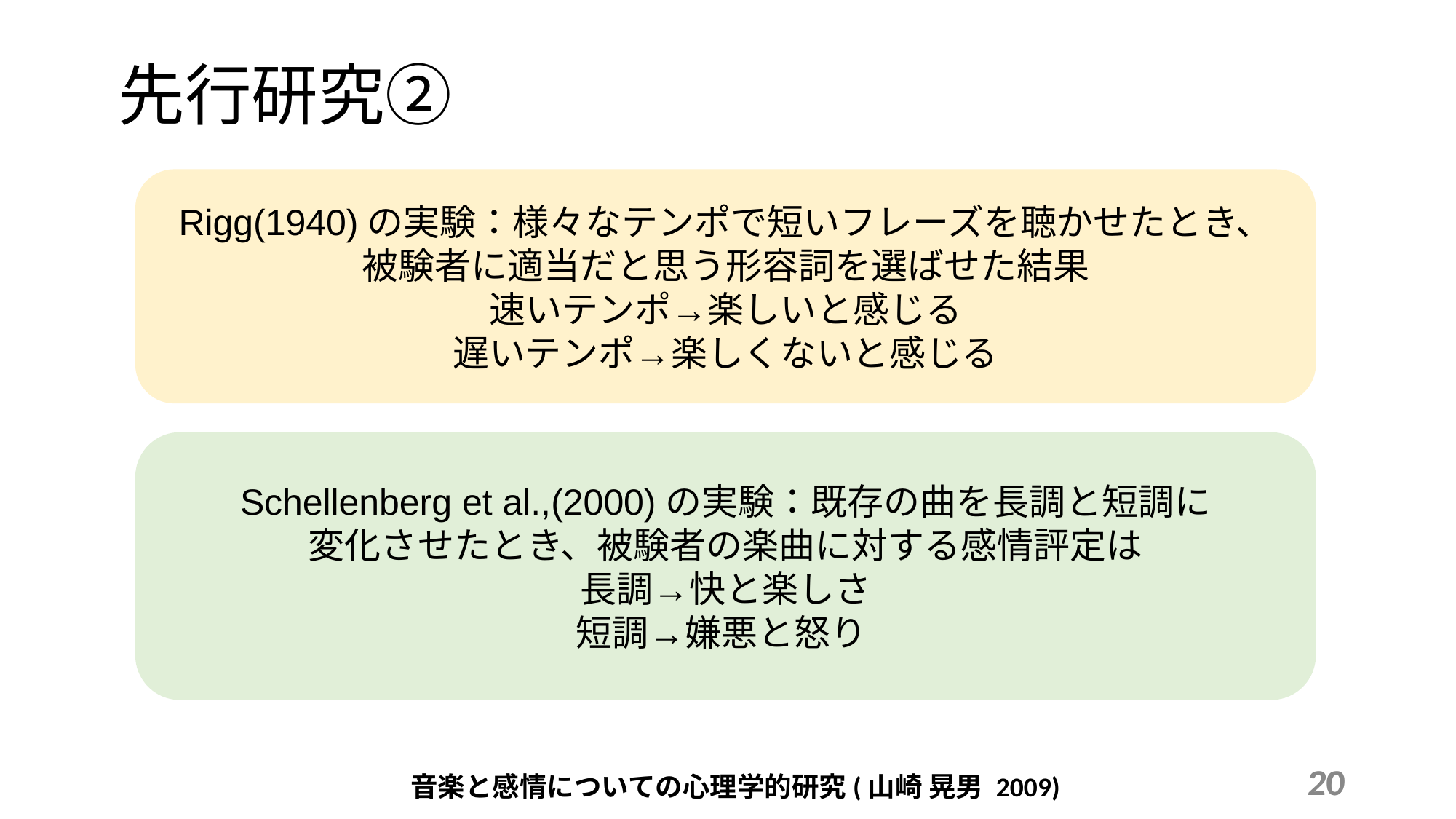

先行研究②

Rigg(1940)の実験：様々なテンポで短いフレーズを聴かせたとき、
被験者に適当だと思う形容詞を選ばせた結果
速いテンポ→楽しいと感じる
遅いテンポ→楽しくないと感じる

Schellenberg et al.,(2000)の実験：既存の曲を長調と短調に
変化させたとき、被験者の楽曲に対する感情評定は
長調→快と楽しさ
短調→嫌悪と怒り
音楽と感情についての心理学的研究(山崎 晃男 2009)
20
20